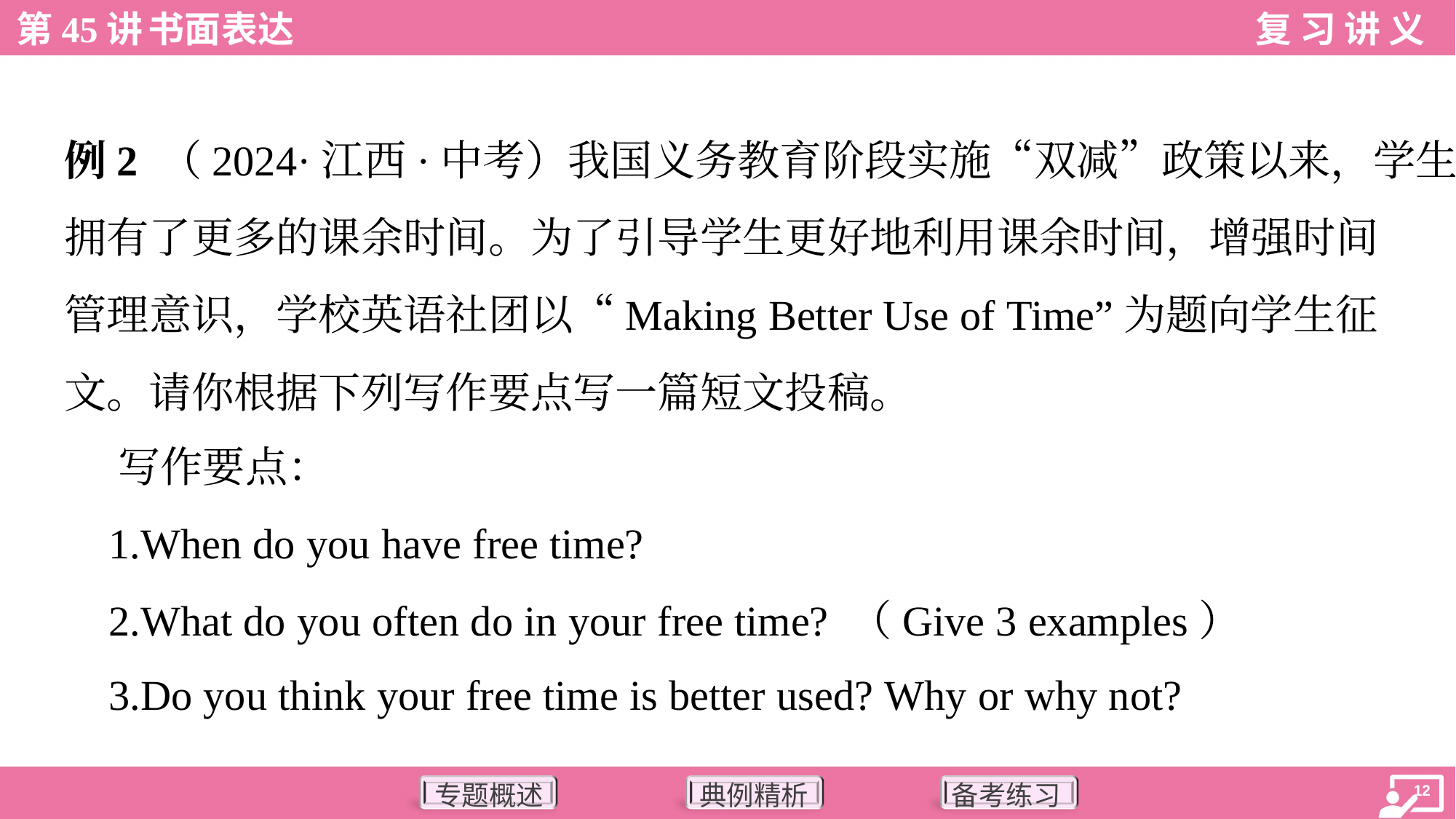

例2 （2024·江西·中考）我国义务教育阶段实施“双减”政策以来，学生
拥有了更多的课余时间。为了引导学生更好地利用课余时间，增强时间
管理意识，学校英语社团以“Making Better Use of Time”为题向学生征
文。请你根据下列写作要点写一篇短文投稿。
    写作要点：
    1.When do you have free time?
    2.What do you often do in your free time? （Give 3 examples）
    3.Do you think your free time is better used? Why or why not?